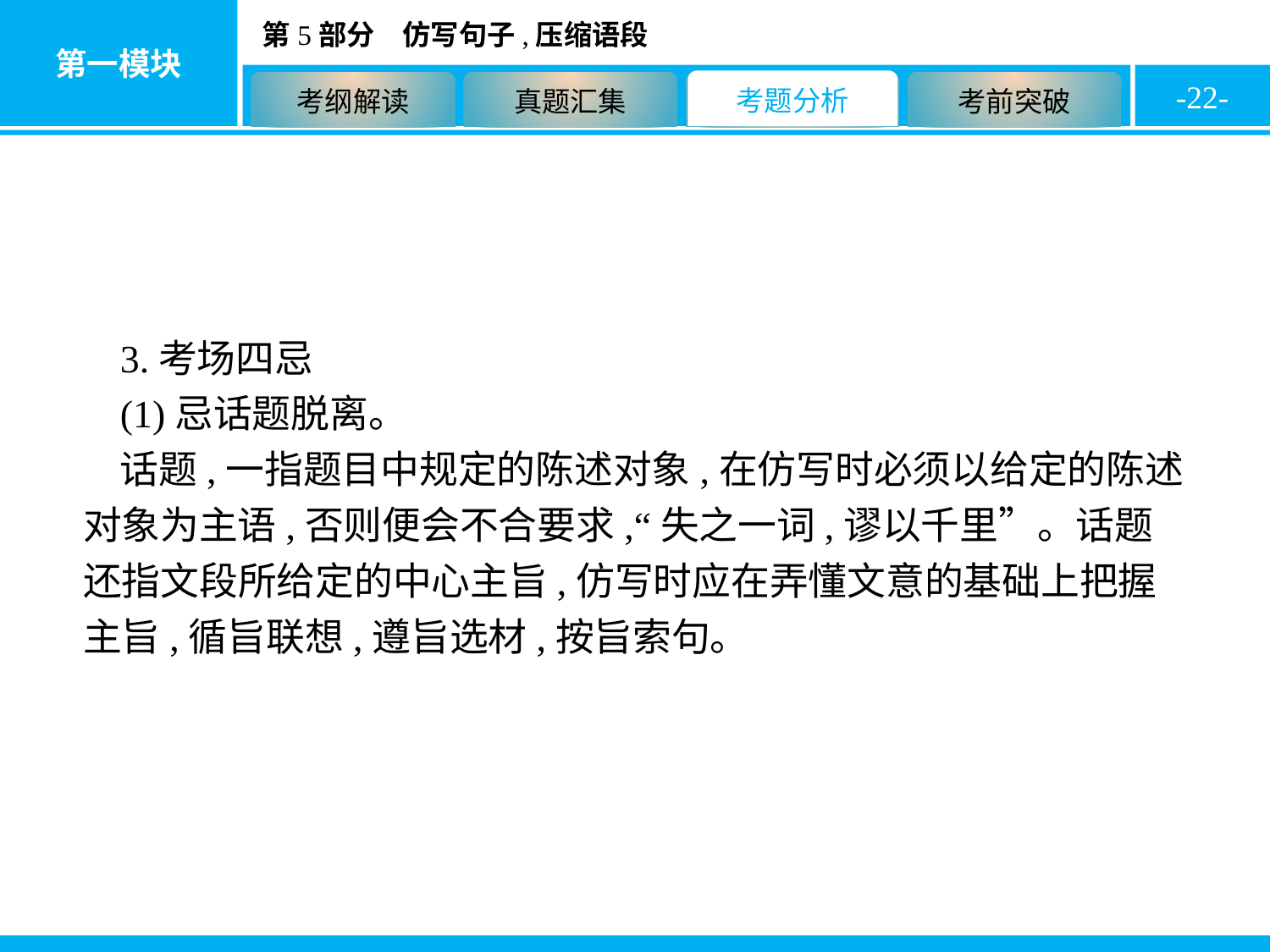

-22-
3.考场四忌
(1)忌话题脱离。
话题,一指题目中规定的陈述对象,在仿写时必须以给定的陈述对象为主语,否则便会不合要求,“失之一词,谬以千里”。话题还指文段所给定的中心主旨,仿写时应在弄懂文意的基础上把握主旨,循旨联想,遵旨选材,按旨索句。